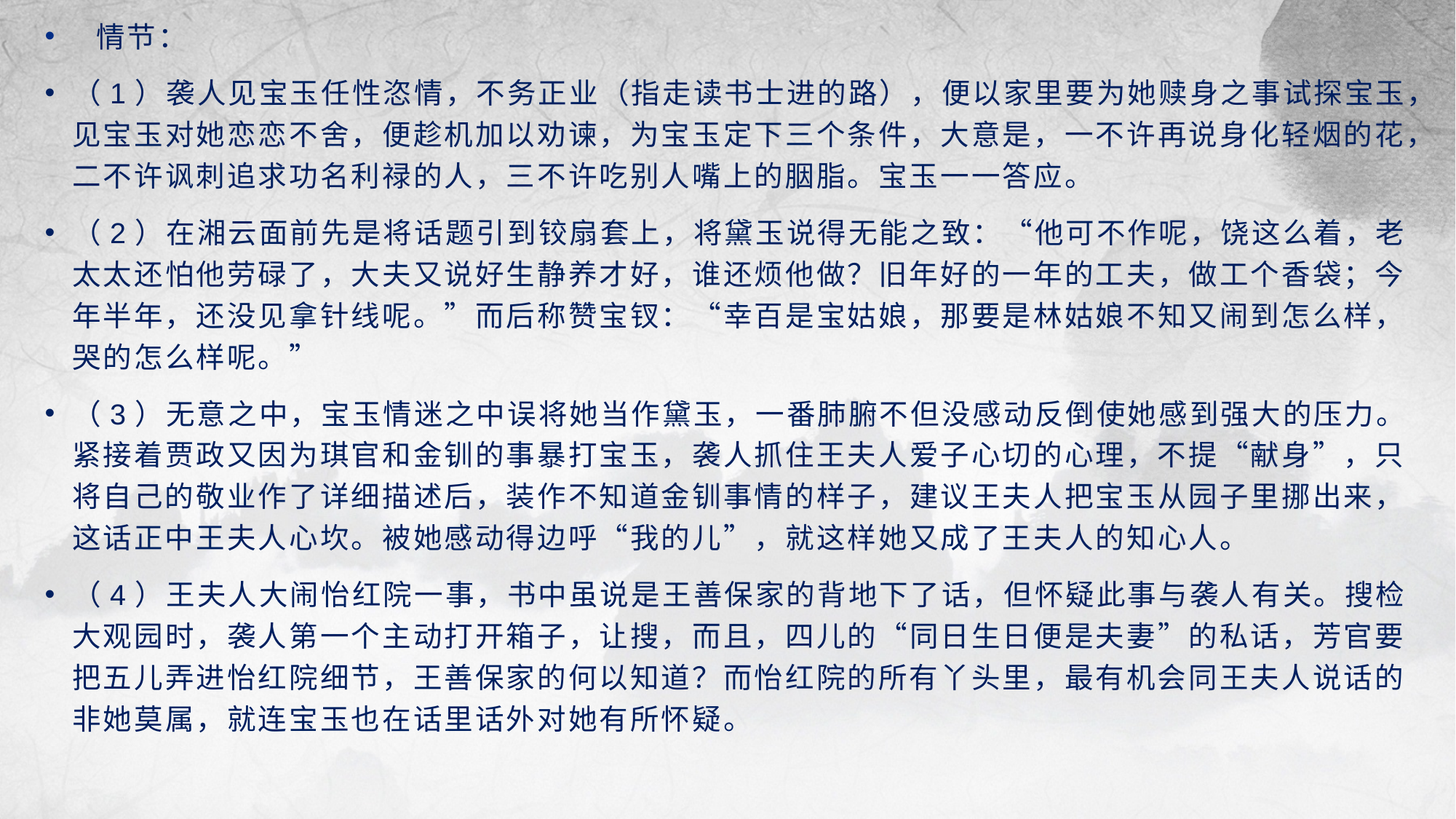

情节：
（1）袭人见宝玉任性恣情，不务正业（指走读书士进的路），便以家里要为她赎身之事试探宝玉，见宝玉对她恋恋不舍，便趁机加以劝谏，为宝玉定下三个条件，大意是，一不许再说身化轻烟的花，二不许讽刺追求功名利禄的人，三不许吃别人嘴上的胭脂。宝玉一一答应。
（2）在湘云面前先是将话题引到铰扇套上，将黛玉说得无能之致：“他可不作呢，饶这么着，老太太还怕他劳碌了，大夫又说好生静养才好，谁还烦他做？旧年好的一年的工夫，做工个香袋；今年半年，还没见拿针线呢。”而后称赞宝钗：“幸百是宝姑娘，那要是林姑娘不知又闹到怎么样，哭的怎么样呢。”
（3）无意之中，宝玉情迷之中误将她当作黛玉，一番肺腑不但没感动反倒使她感到强大的压力。紧接着贾政又因为琪官和金钏的事暴打宝玉，袭人抓住王夫人爱子心切的心理，不提“献身”，只将自己的敬业作了详细描述后，装作不知道金钏事情的样子，建议王夫人把宝玉从园子里挪出来，这话正中王夫人心坎。被她感动得边呼“我的儿”，就这样她又成了王夫人的知心人。
（4）王夫人大闹怡红院一事，书中虽说是王善保家的背地下了话，但怀疑此事与袭人有关。搜检大观园时，袭人第一个主动打开箱子，让搜，而且，四儿的“同日生日便是夫妻”的私话，芳官要把五儿弄进怡红院细节，王善保家的何以知道？而怡红院的所有丫头里，最有机会同王夫人说话的非她莫属，就连宝玉也在话里话外对她有所怀疑。